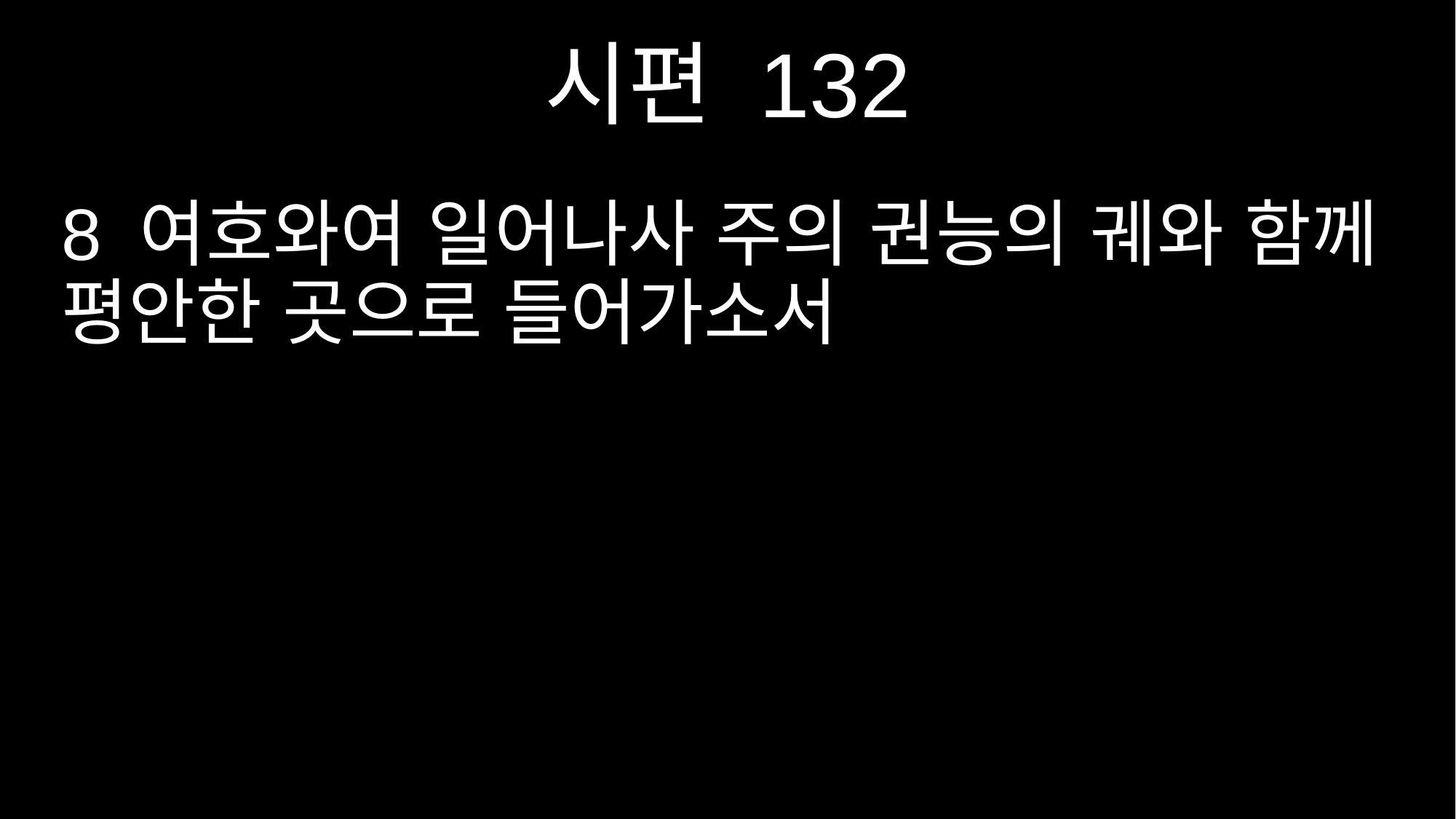

시편 132
8 여호와여 일어나사 주의 권능의 궤와 함께 평안한 곳으로 들어가소서